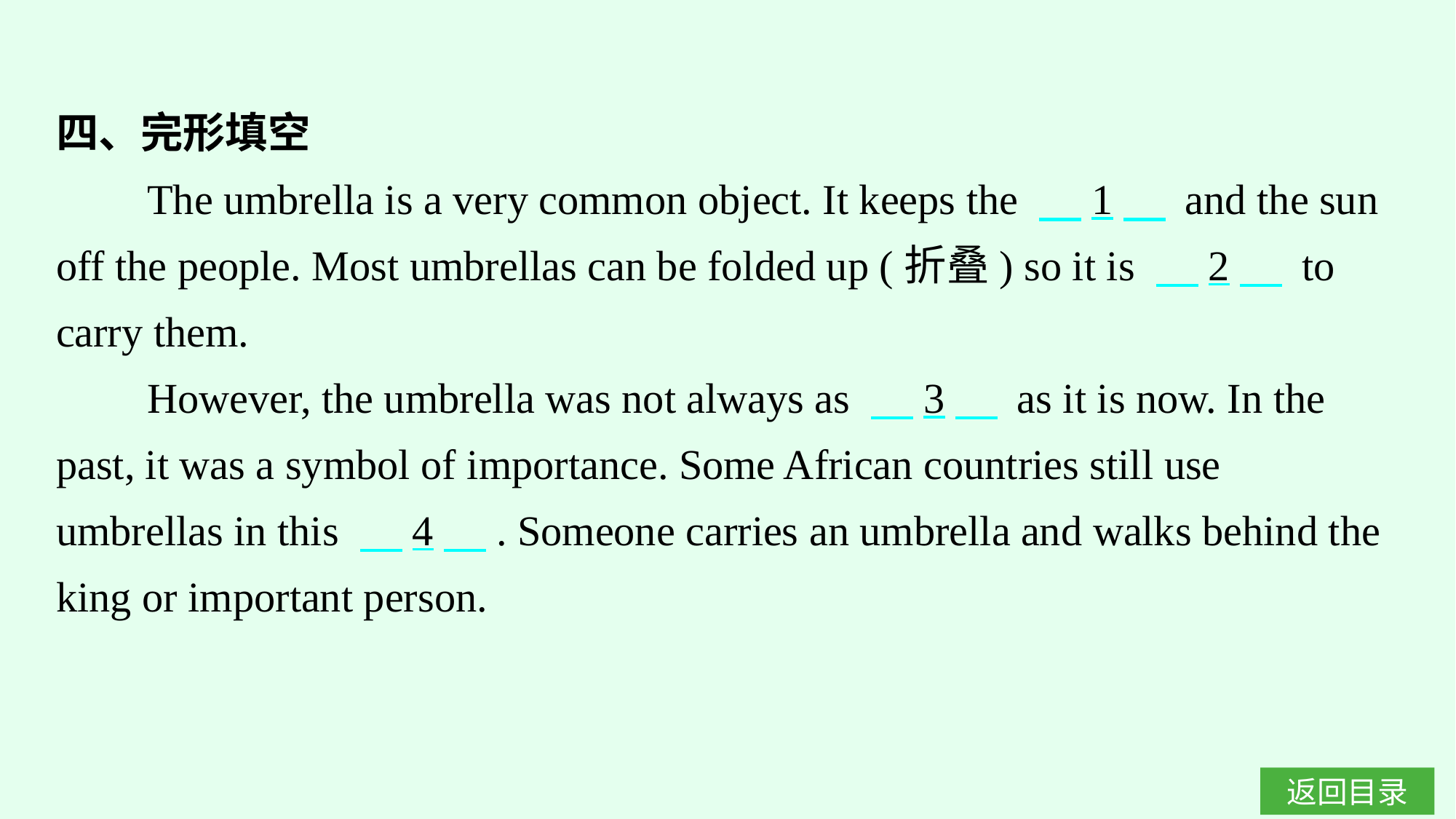

四、完形填空
The umbrella is a very common object. It keeps the 　1　 and the sun off the people. Most umbrellas can be folded up (折叠) so it is 　2　 to carry them.
However, the umbrella was not always as 　3　 as it is now. In the past, it was a symbol of importance. Some African countries still use umbrellas in this 　4　. Someone carries an umbrella and walks behind the king or important person.